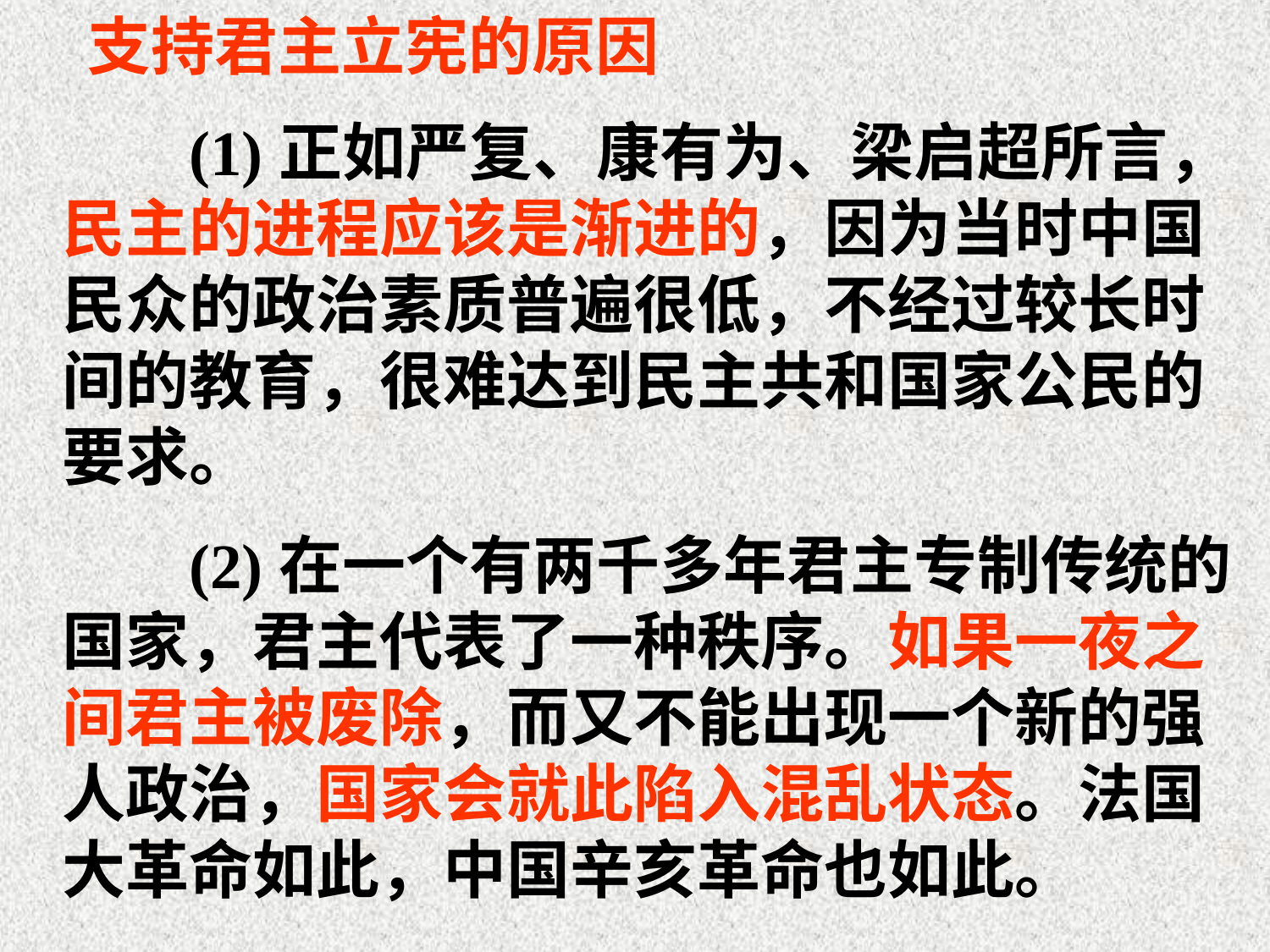

支持君主立宪的原因
	(1)正如严复、康有为、梁启超所言，民主的进程应该是渐进的，因为当时中国民众的政治素质普遍很低，不经过较长时间的教育，很难达到民主共和国家公民的要求。
	(2)在一个有两千多年君主专制传统的国家，君主代表了一种秩序。如果一夜之间君主被废除，而又不能出现一个新的强人政治，国家会就此陷入混乱状态。法国大革命如此，中国辛亥革命也如此。